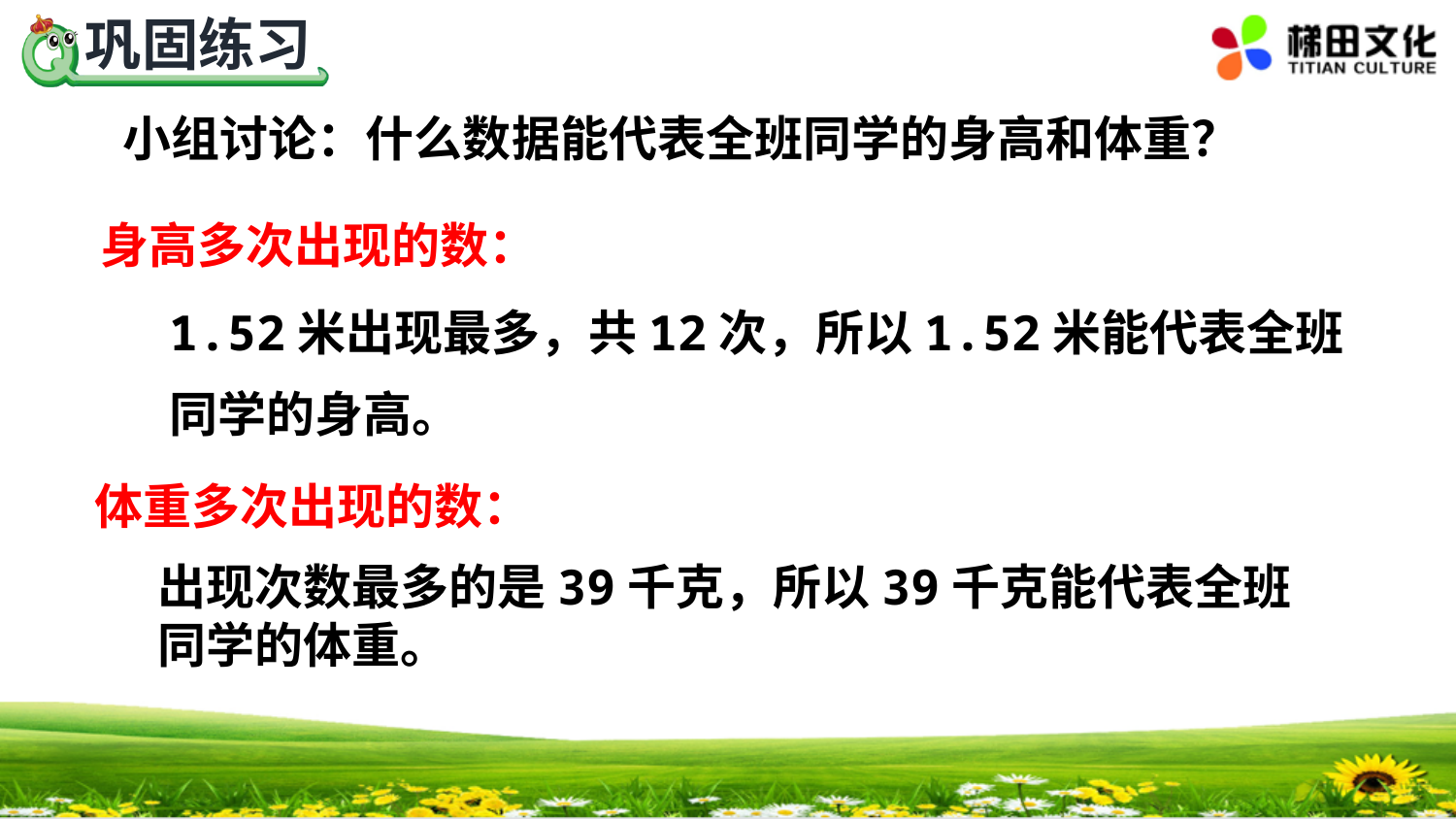

小组讨论：什么数据能代表全班同学的身高和体重？
身高多次出现的数：
1.52米出现最多，共12次，所以1.52米能代表全班同学的身高。
体重多次出现的数：
出现次数最多的是39千克，所以39千克能代表全班同学的体重。